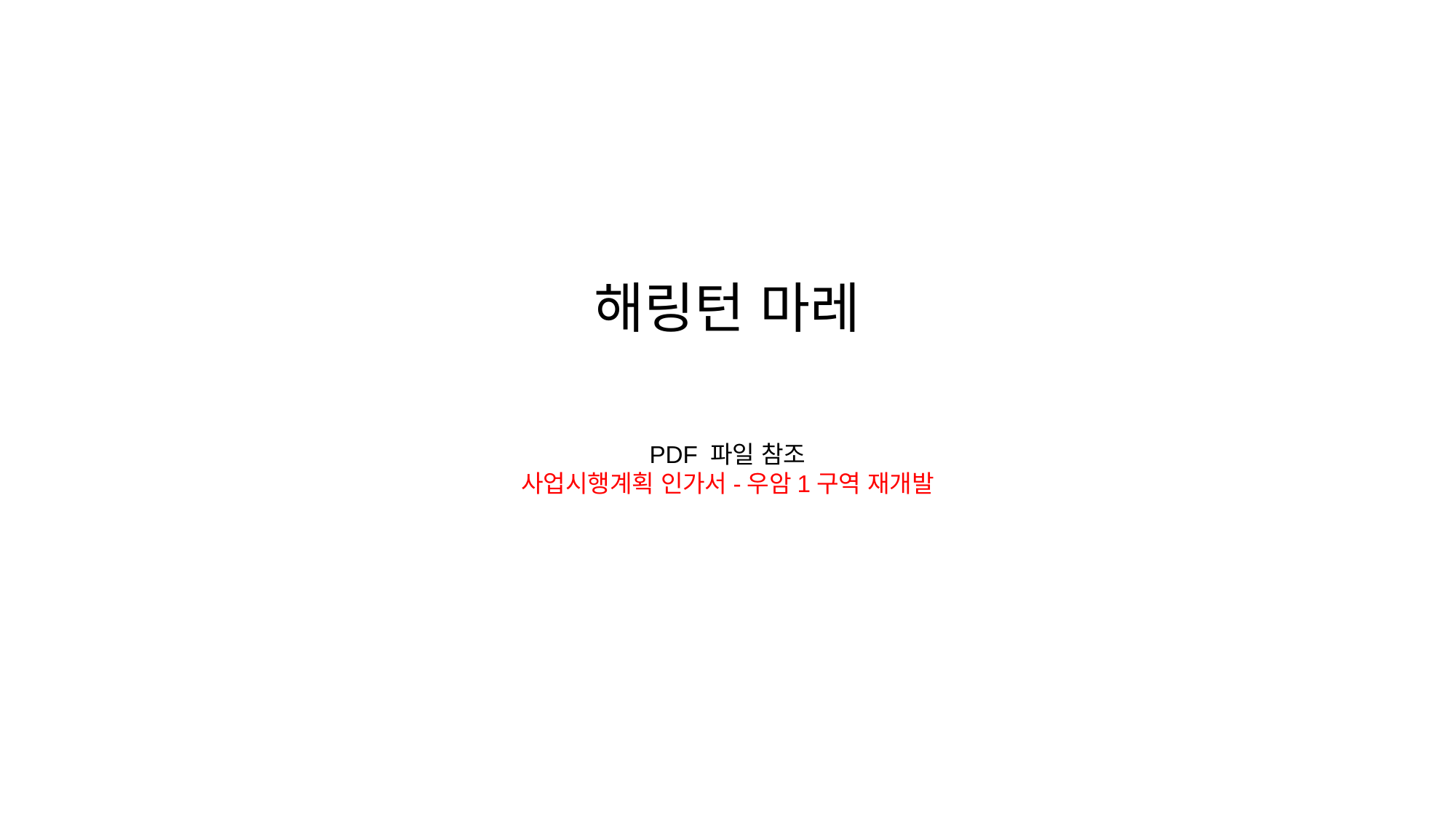

해링턴 마레
PDF 파일 참조
사업시행계획 인가서-우암1구역 재개발